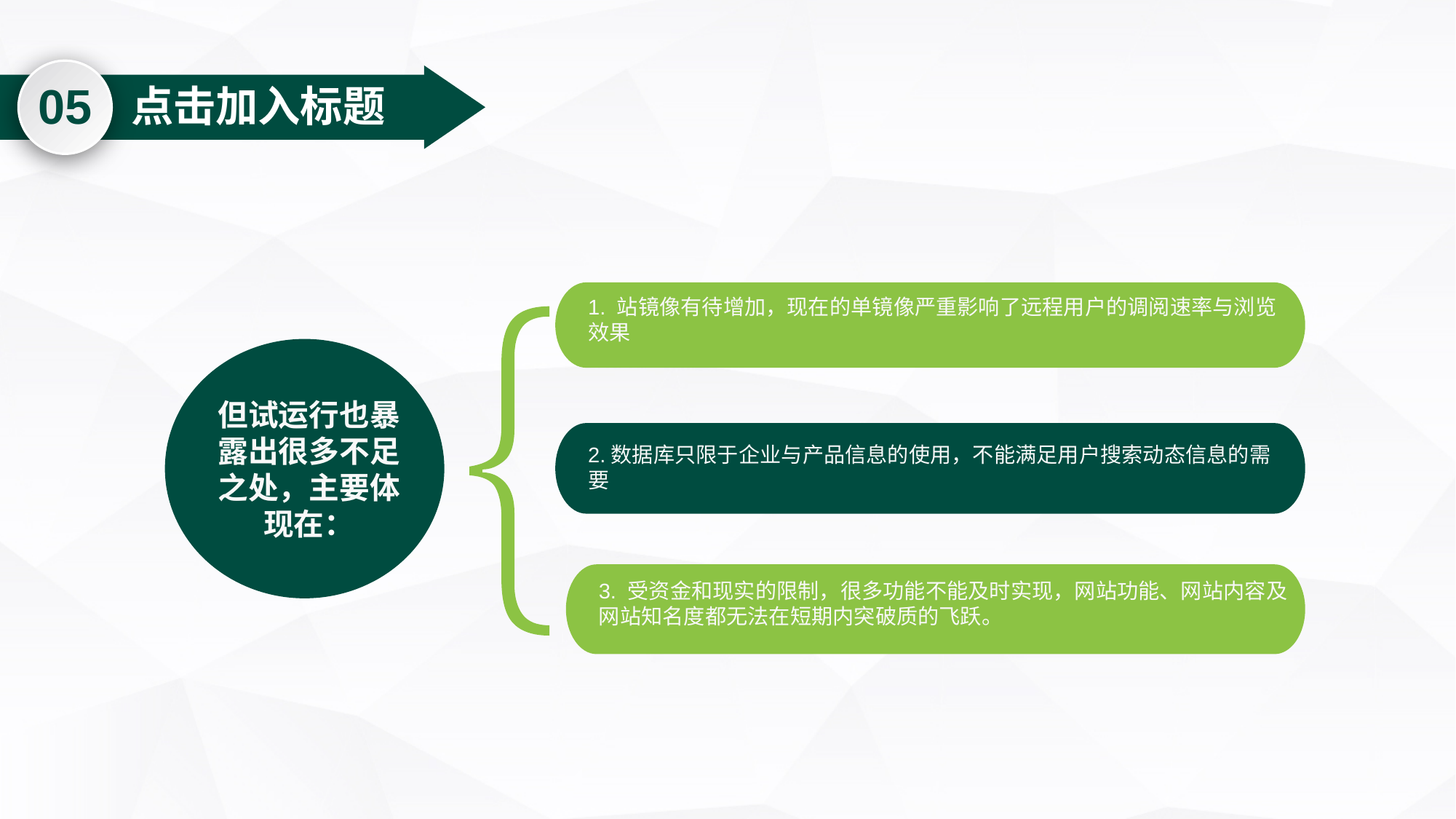

05
点击加入标题

1. 站镜像有待增加，现在的单镜像严重影响了远程用户的调阅速率与浏览效果

但试运行也暴露出很多不足之处，主要体现在：

2.数据库只限于企业与产品信息的使用，不能满足用户搜索动态信息的需要

3. 受资金和现实的限制，很多功能不能及时实现，网站功能、网站内容及网站知名度都无法在短期内突破质的飞跃。